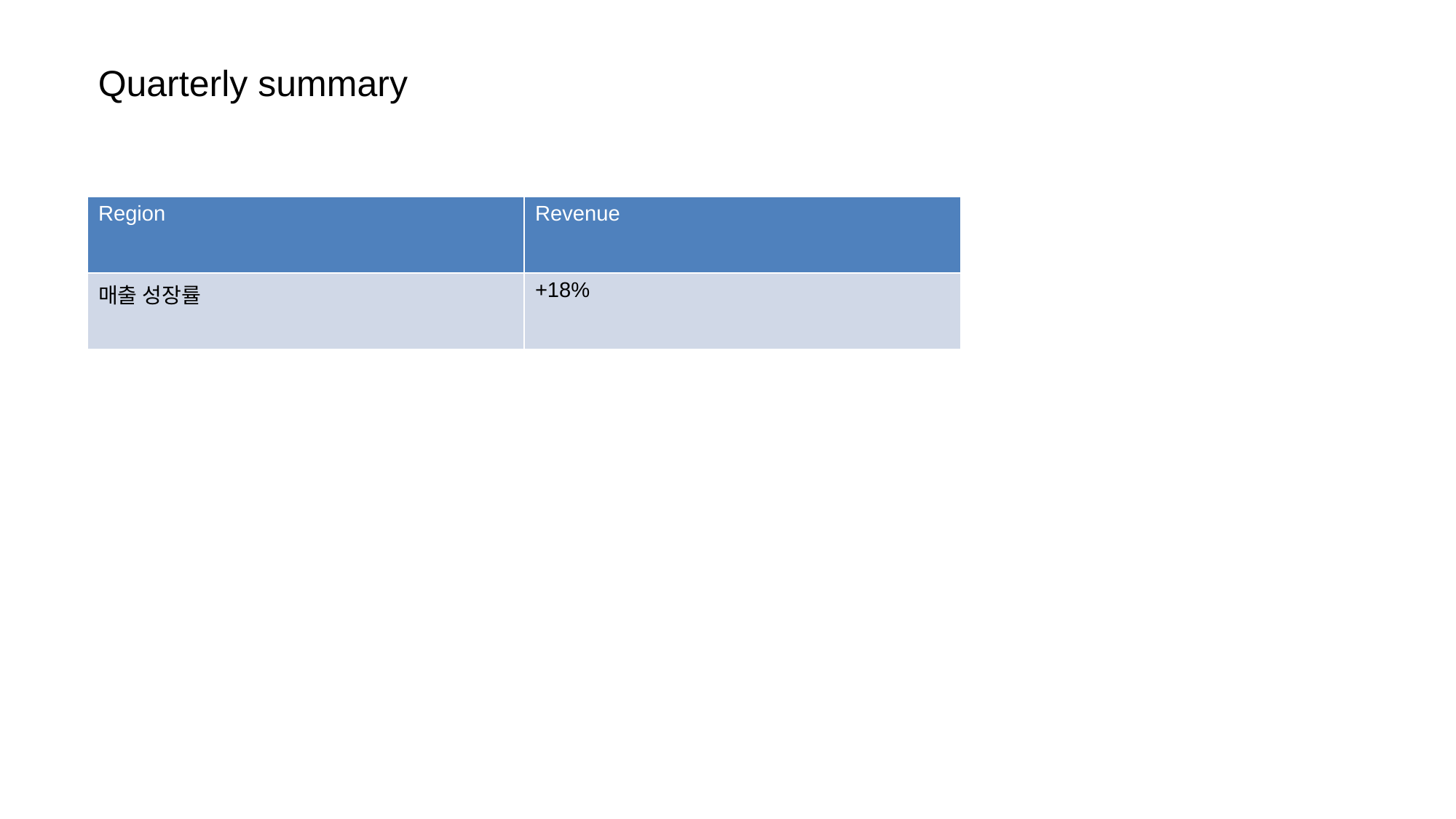

Quarterly summary
| Region | Revenue |
| --- | --- |
| 매출 성장률 | +18% |